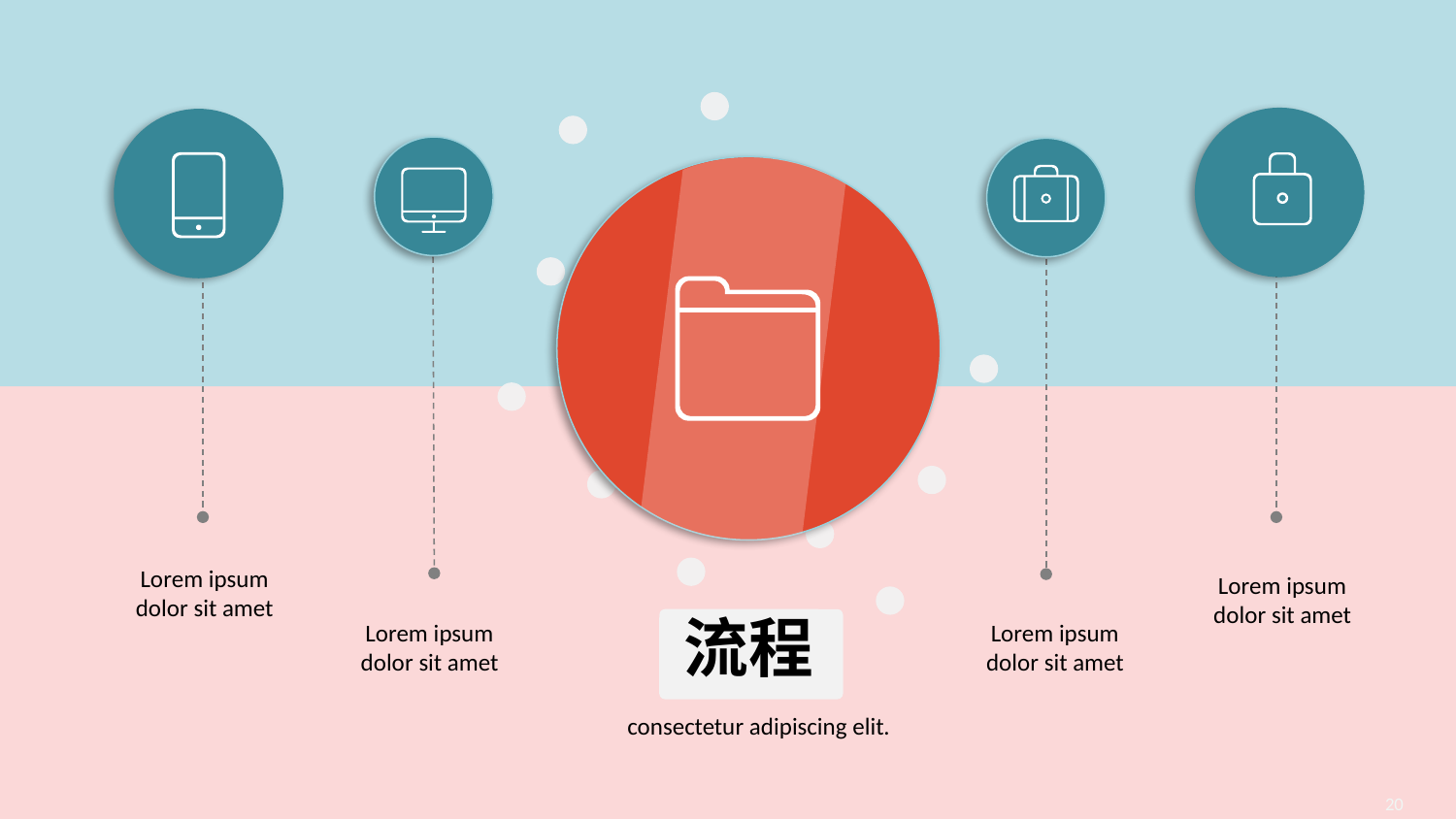

Lorem ipsum dolor sit amet
Lorem ipsum dolor sit amet
流程

Lorem ipsum dolor sit amet
Lorem ipsum dolor sit amet
consectetur adipiscing elit.